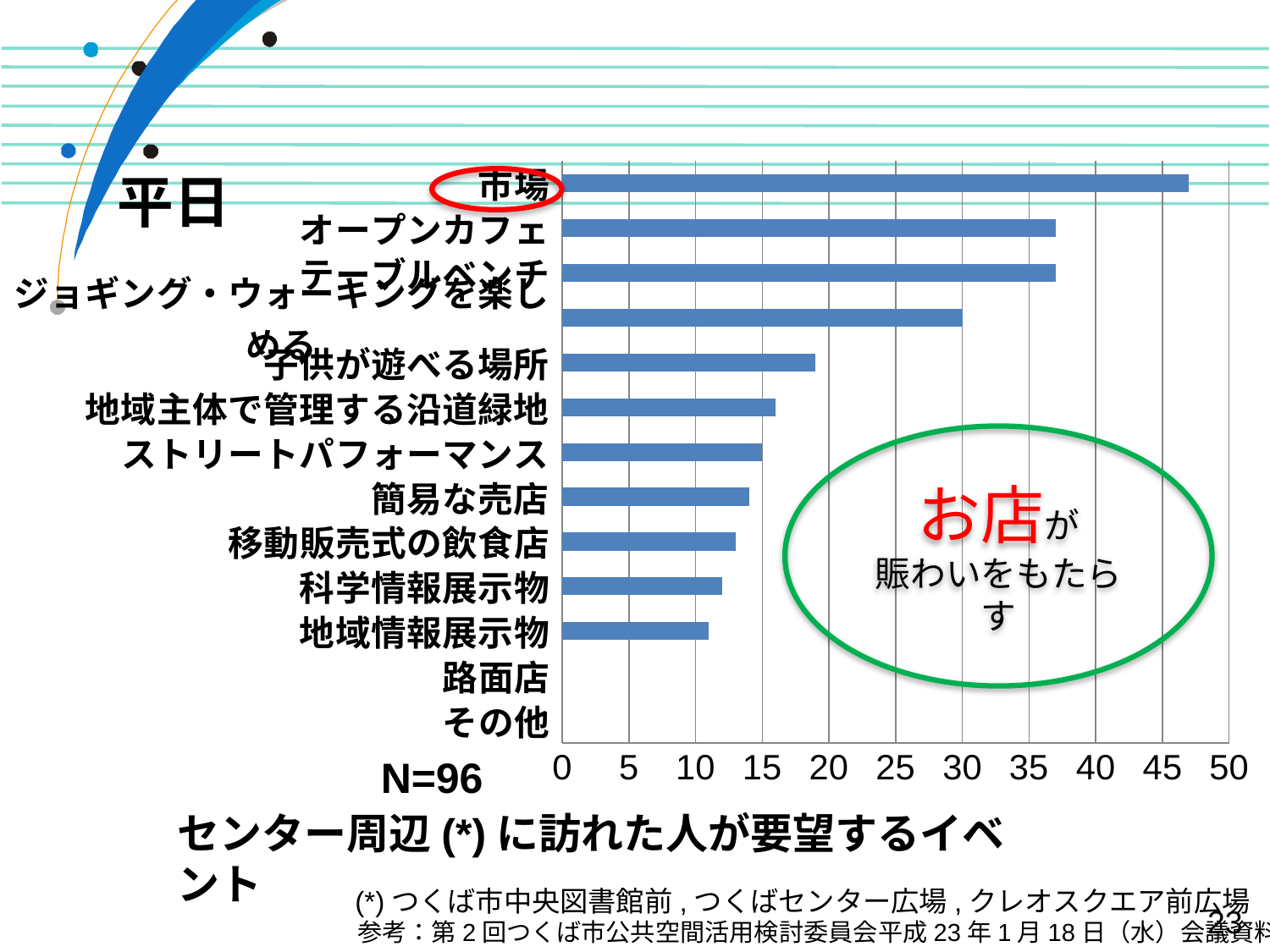

#

### Chart

| Category |  |
|---|---|
| 市場 | 47.0 |
| オープンカフェ | 37.0 |
| テーブルベンチ | 37.0 |
| ジョギング・ウォーキングを楽しめる | 30.0 |
| 子供が遊べる場所 | 19.0 |
| 地域主体で管理する沿道緑地 | 16.0 |
| ストリートパフォーマンス | 15.0 |
| 簡易な売店 | 14.0 |
| 移動販売式の飲食店 | 13.0 |
| 科学情報展示物 | 12.0 |
| 地域情報展示物 | 11.0 |
| 路面店 | 0.0 |
| その他 | 0.0 |
平日

お店が
賑わいをもたらす
N=96
センター周辺(*)に訪れた人が要望するイベント
(*)つくば市中央図書館前,つくばセンター広場,クレオスクエア前広場
参考：第2回つくば市公共空間活用検討委員会平成23年1月18日（水）会議資料
23